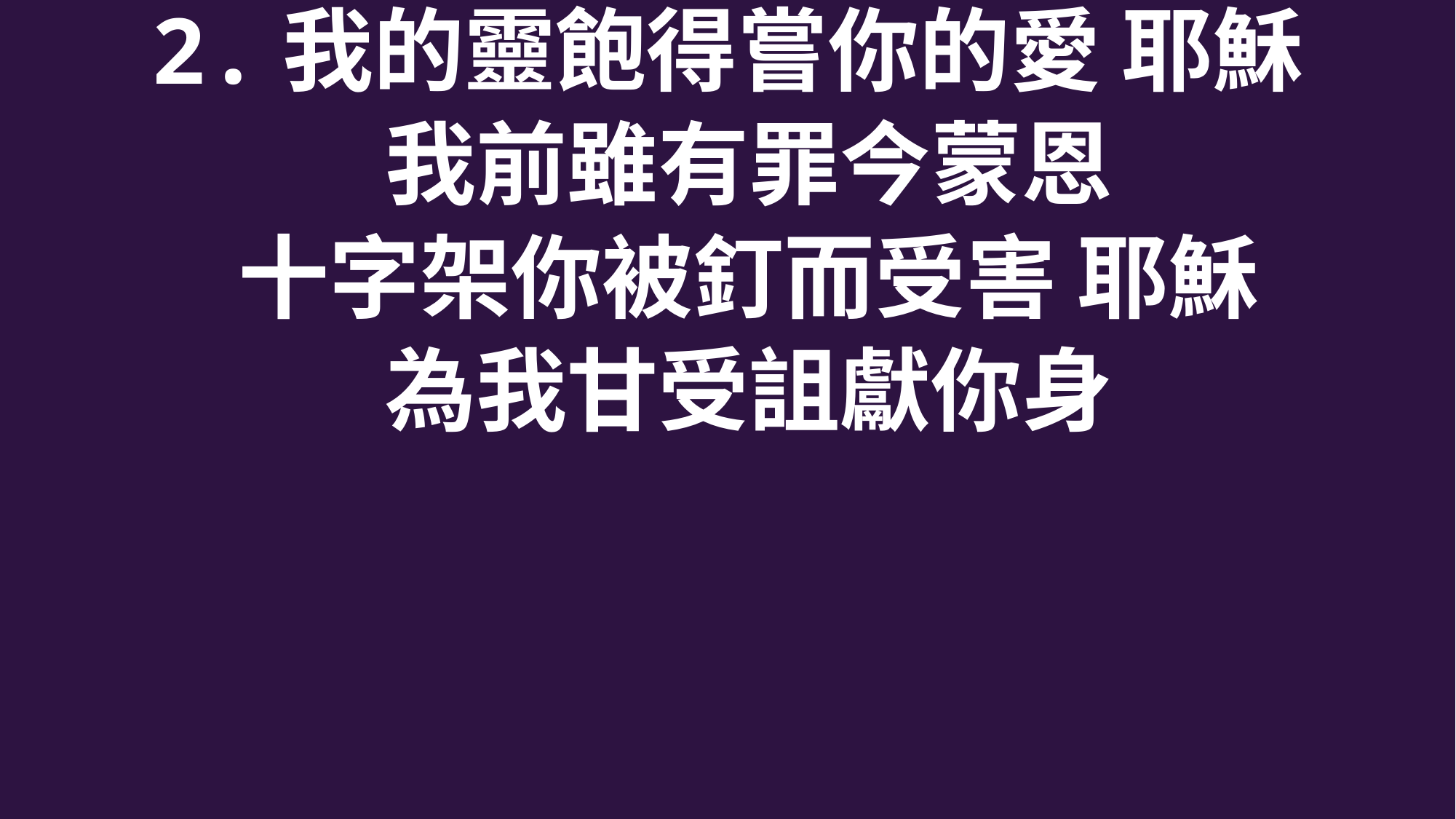

2.我的靈飽得嘗你的愛 耶穌
 我前雖有罪今蒙恩
 十字架你被釘而受害 耶穌
 為我甘受詛獻你身